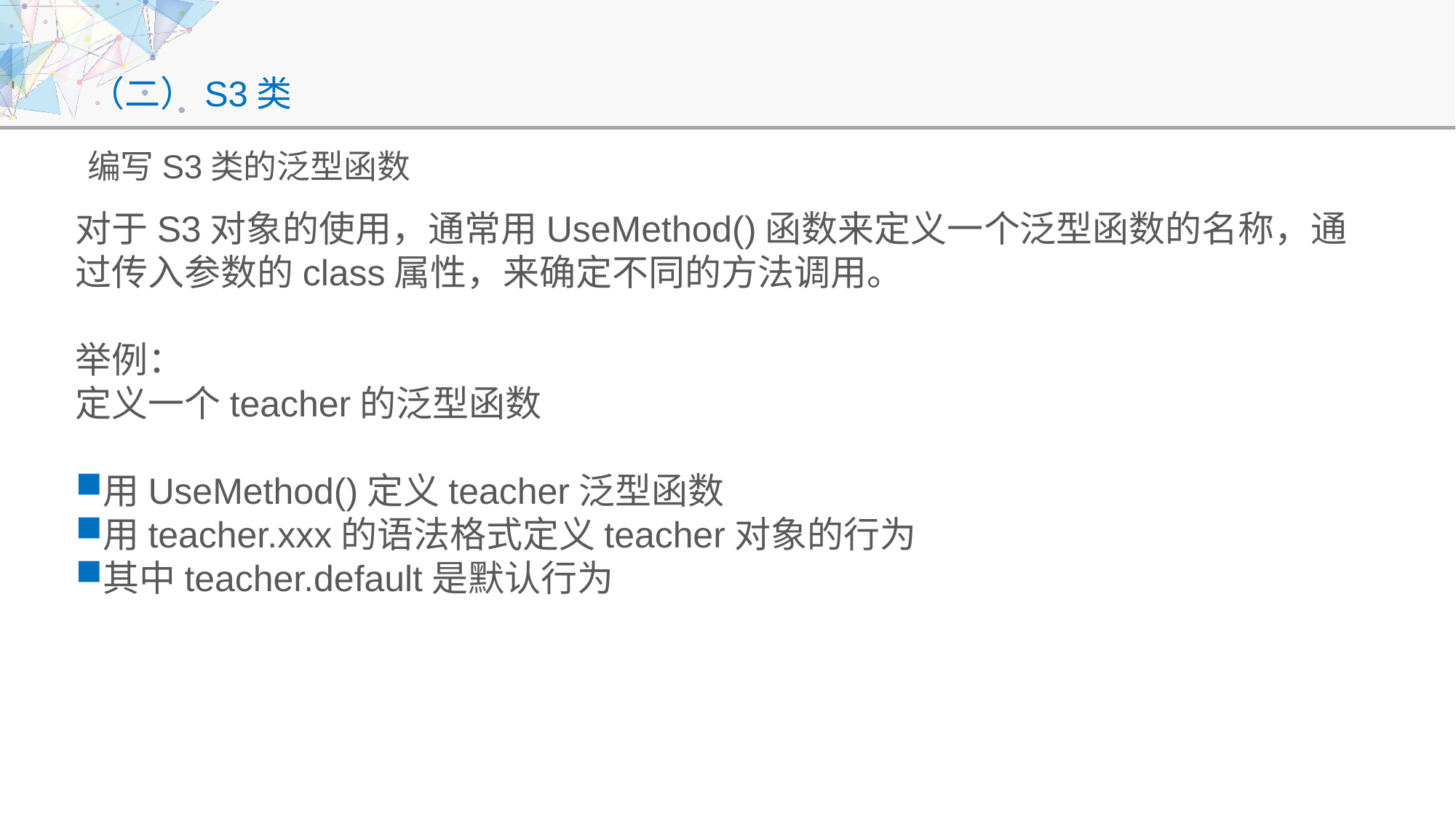

# （二）S3类
编写S3类的泛型函数
对于S3对象的使用，通常用UseMethod()函数来定义一个泛型函数的名称，通过传入参数的class属性，来确定不同的方法调用。

举例：
定义一个teacher的泛型函数

用UseMethod()定义teacher泛型函数
用teacher.xxx的语法格式定义teacher对象的行为
其中teacher.default是默认行为